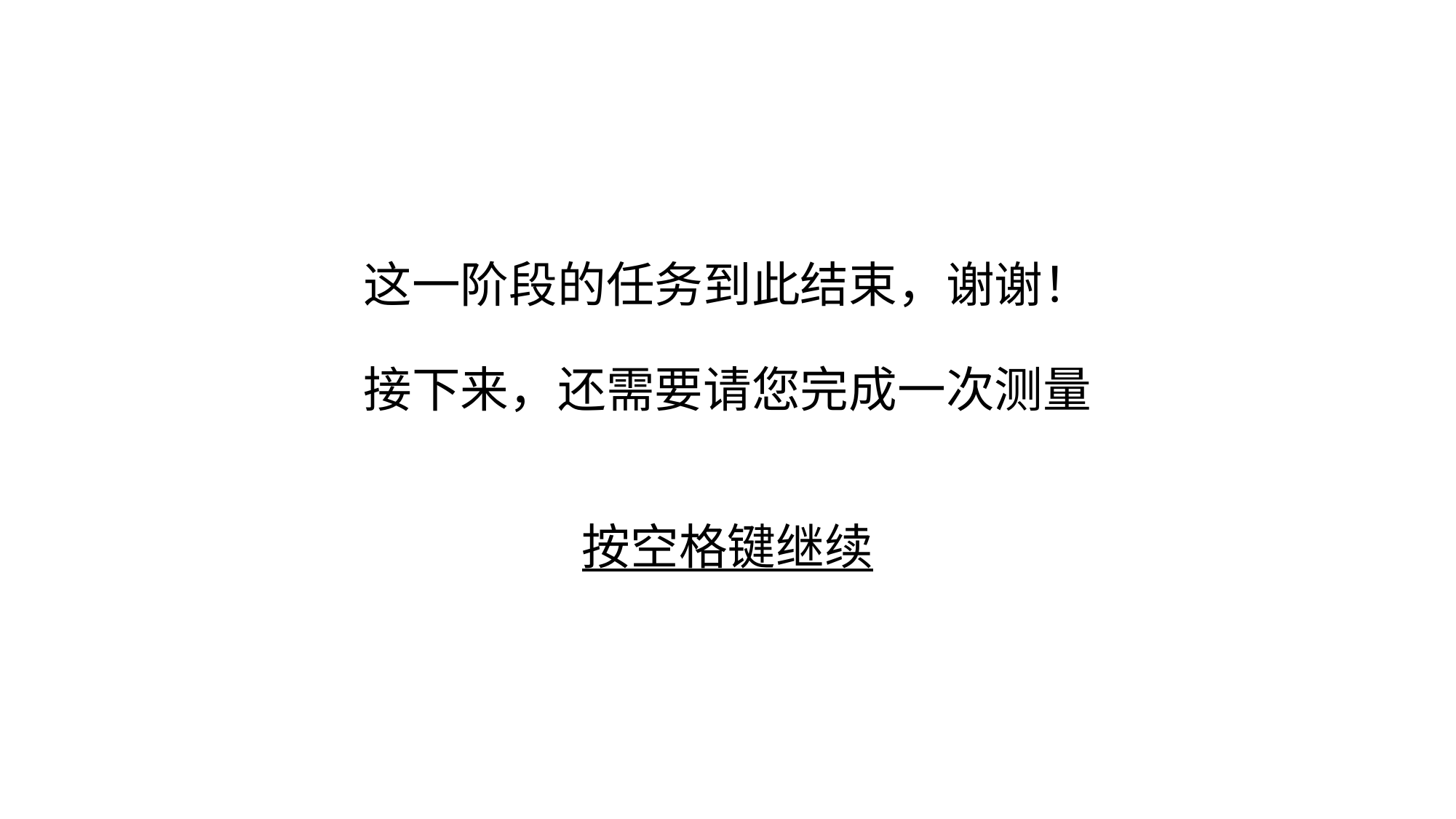

# 这一阶段的任务到此结束，谢谢！ 接下来，还需要请您完成一次测量 按空格键继续